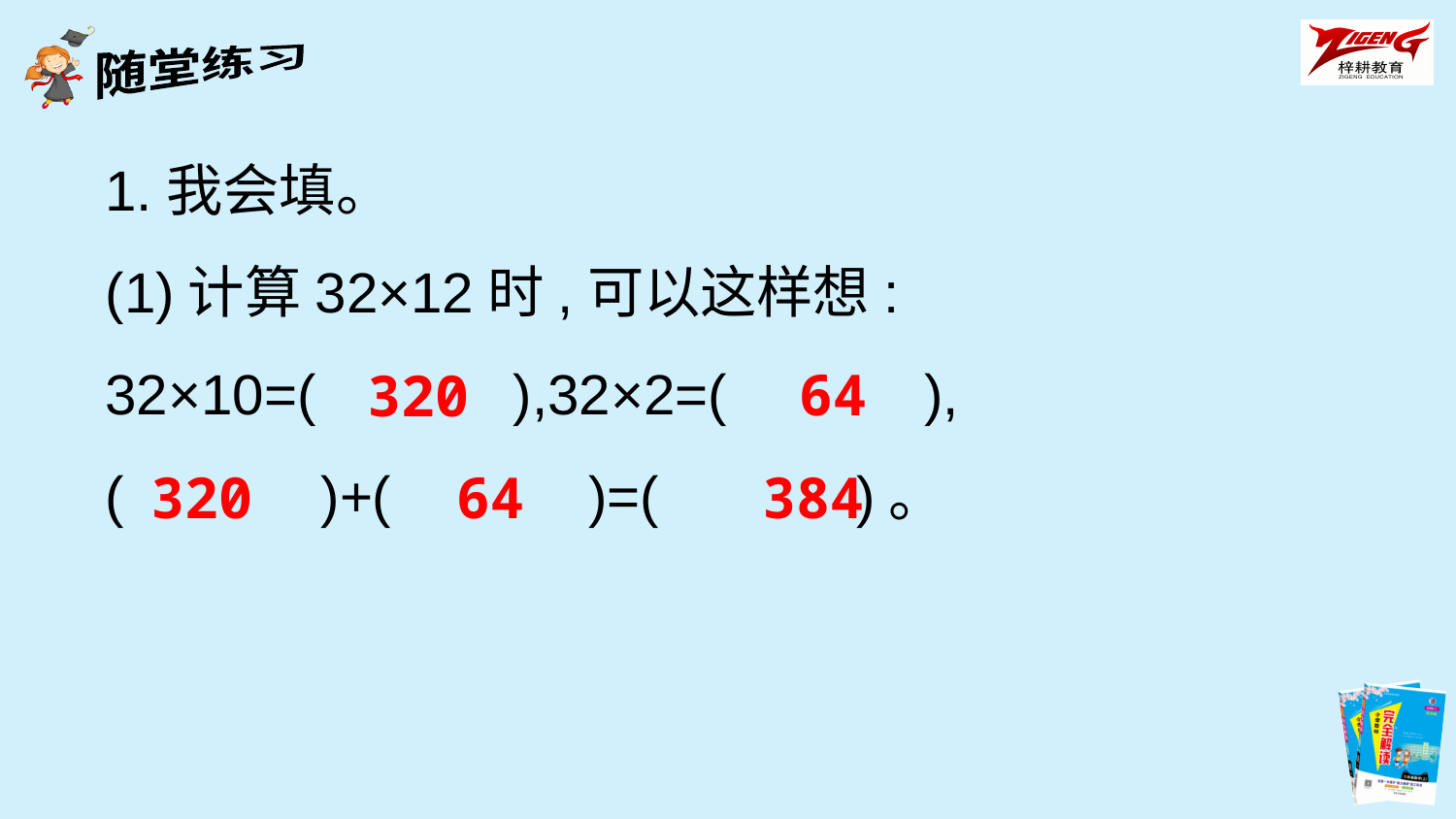

1.我会填。
(1)计算32×12时,可以这样想:
32×10=(　　　),32×2=(　　　),
(　　　)+(　　　)=(　　　)。
64
320
320      64       384